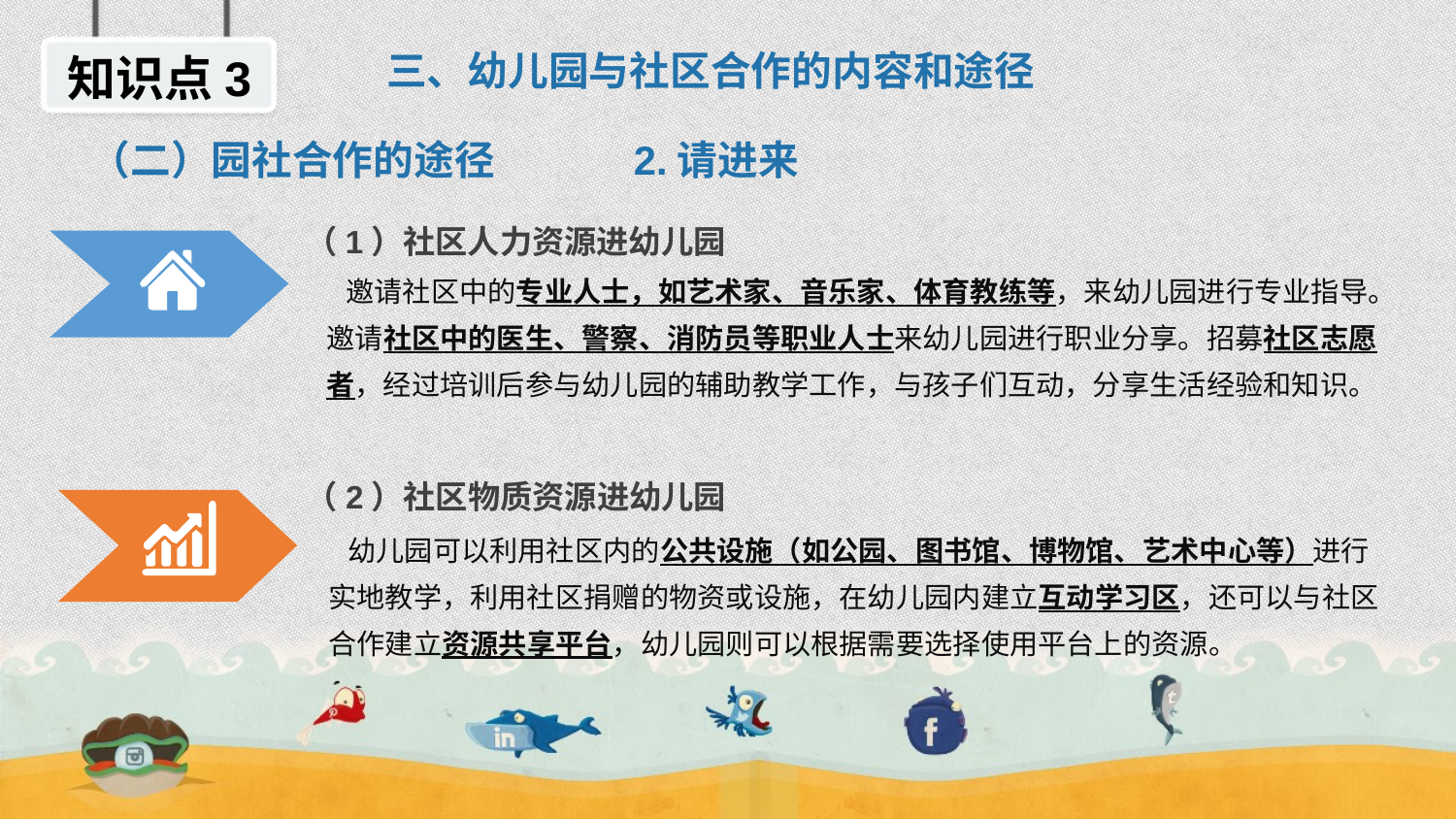

知识点3
三、幼儿园与社区合作的内容和途径
（二）园社合作的途径              2.请进来
（1）社区人力资源进幼儿园

  邀请社区中的专业人士，如艺术家、音乐家、体育教练等，来幼儿园进行专业指导。邀请社区中的医生、警察、消防员等职业人士来幼儿园进行职业分享。招募社区志愿者，经过培训后参与幼儿园的辅助教学工作，与孩子们互动，分享生活经验和知识。
（2）社区物质资源进幼儿园

  幼儿园可以利用社区内的公共设施（如公园、图书馆、博物馆、艺术中心等）进行实地教学，利用社区捐赠的物资或设施，在幼儿园内建立互动学习区，还可以与社区合作建立资源共享平台，幼儿园则可以根据需要选择使用平台上的资源。